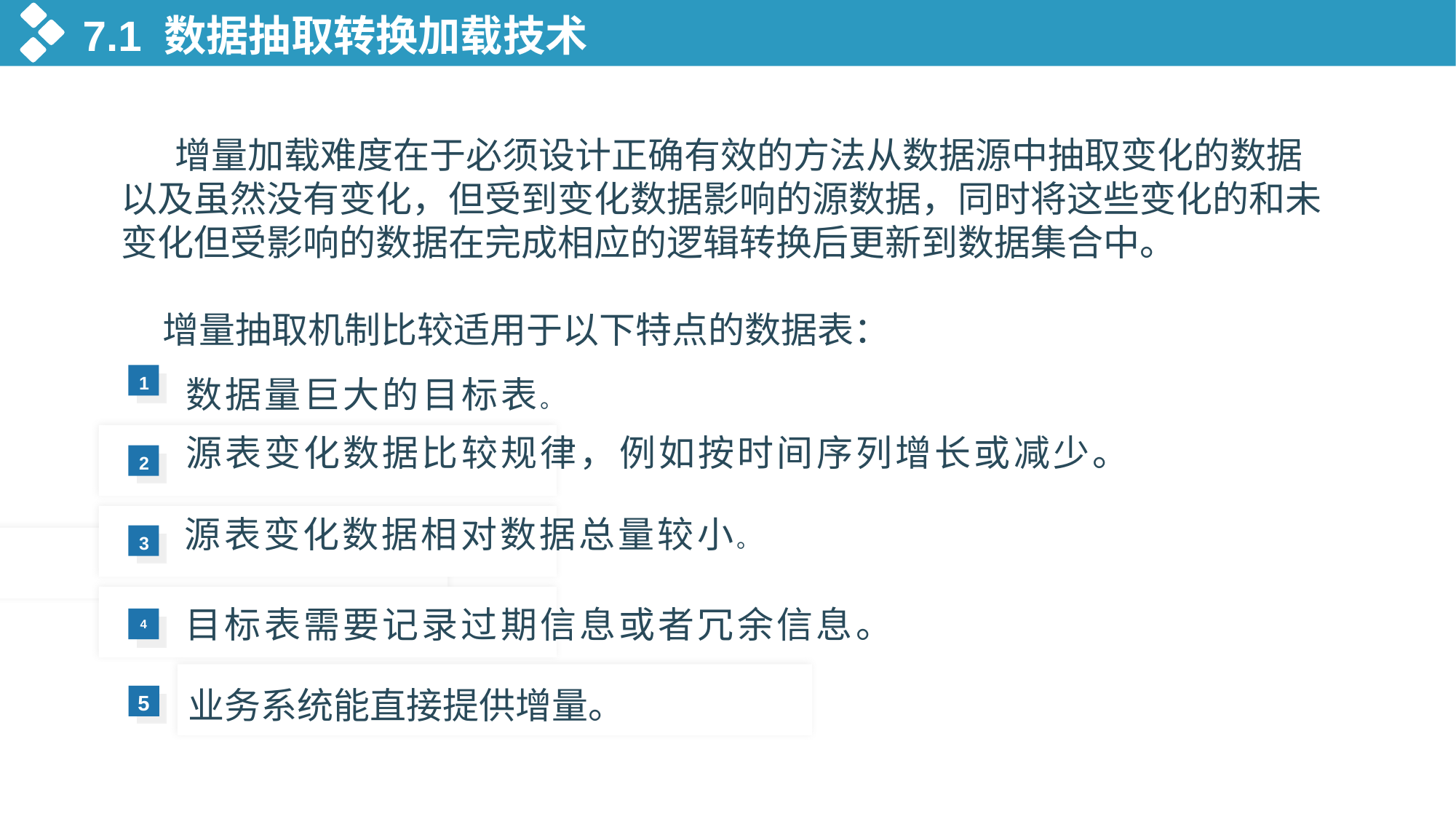

7.1 数据抽取转换加载技术

      增量加载难度在于必须设计正确有效的方法从数据源中抽取变化的数据以及虽然没有变化，但受到变化数据影响的源数据，同时将这些变化的和未变化但受影响的数据在完成相应的逻辑转换后更新到数据集合中。

    增量抽取机制比较适用于以下特点的数据表：

数据量巨大的目标表。
1

源表变化数据比较规律，例如按时间序列增长或减少。
2
源表变化数据相对数据总量较小。

3

目标表需要记录过期信息或者冗余信息。
4

业务系统能直接提供增量。数据。
5